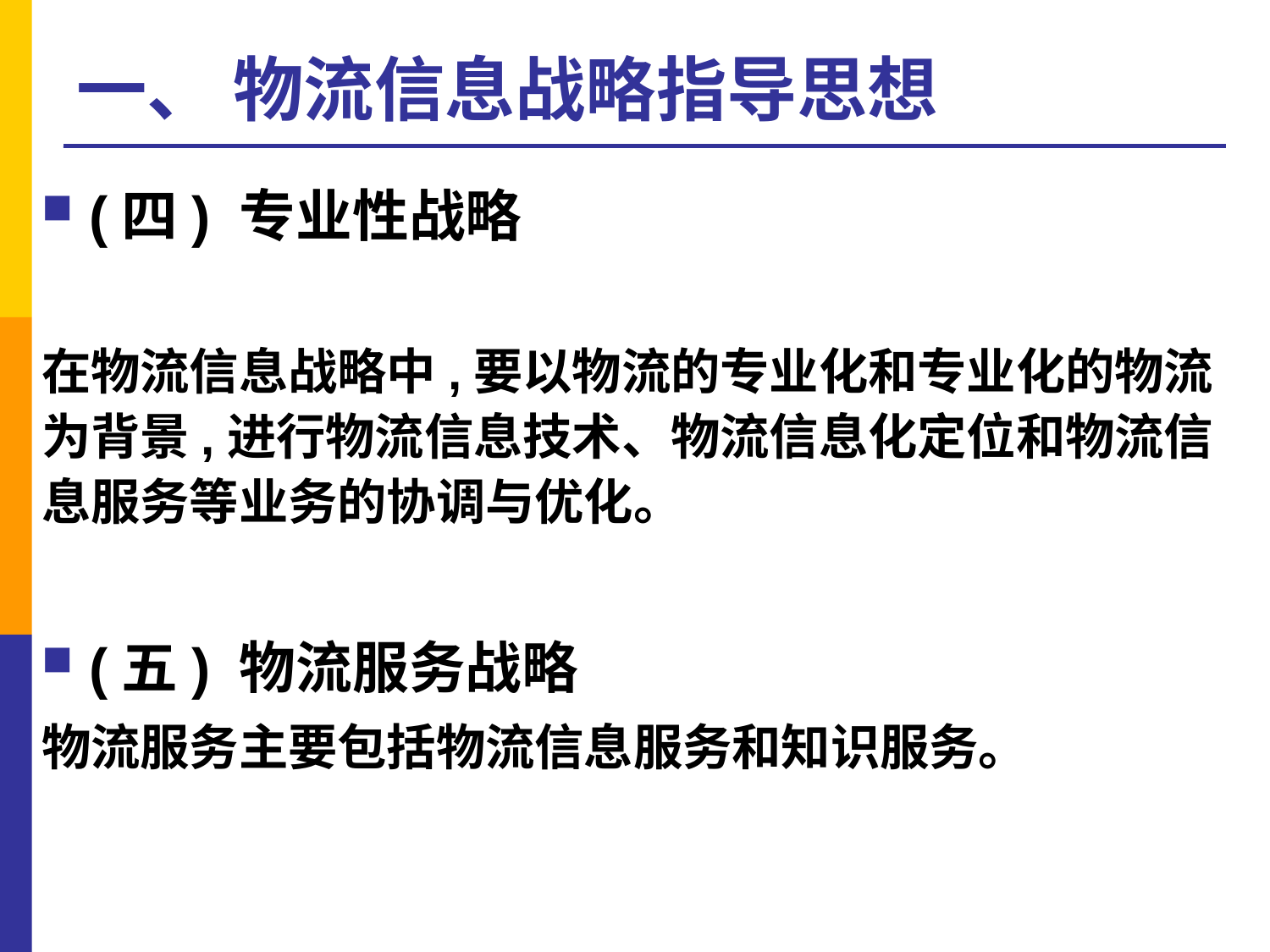

# 一、 物流信息战略指导思想
(四) 专业性战略

在物流信息战略中,要以物流的专业化和专业化的物流为背景,进行物流信息技术、物流信息化定位和物流信息服务等业务的协调与优化。

(五) 物流服务战略
物流服务主要包括物流信息服务和知识服务。